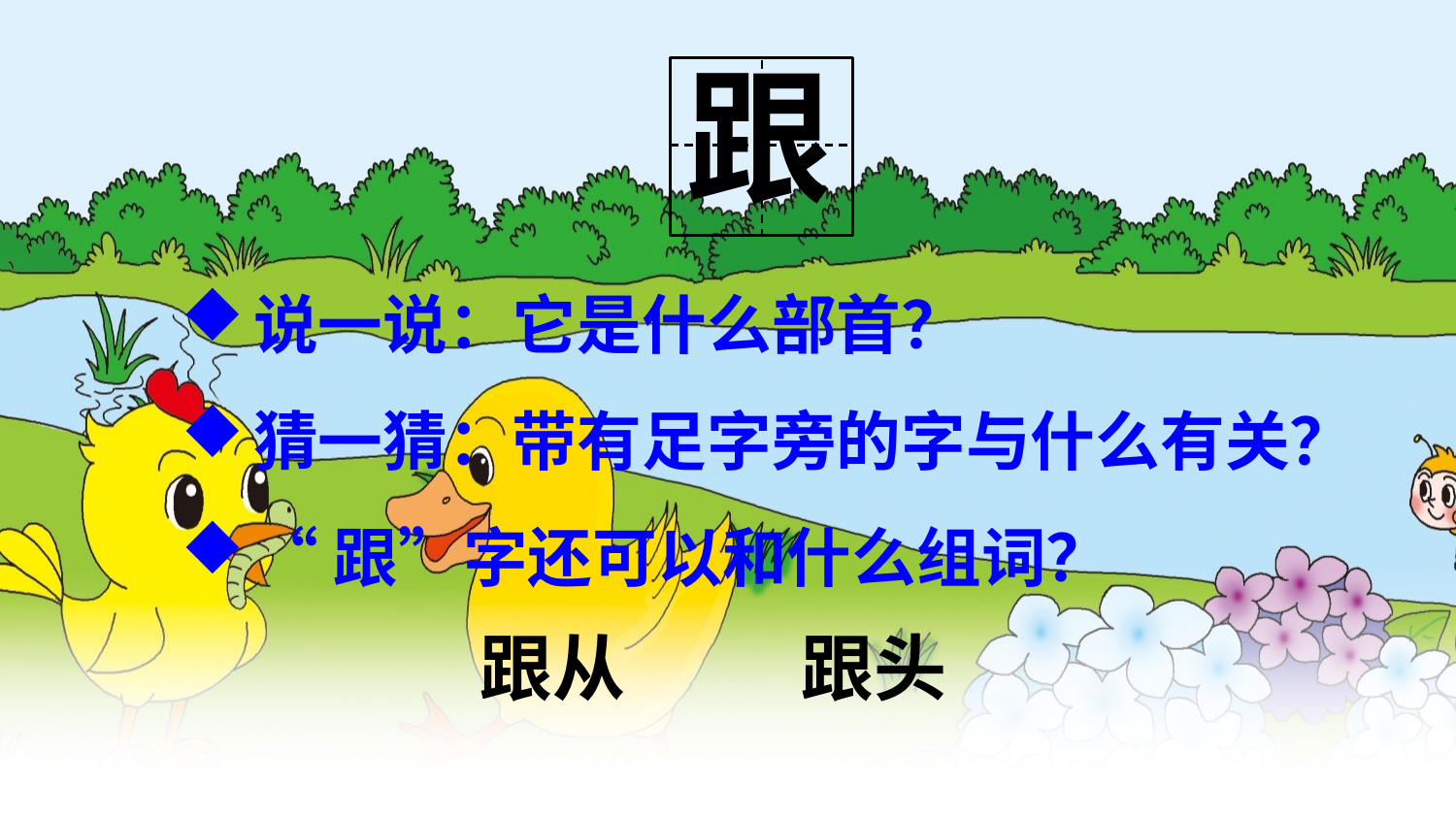

跟

说一说：它是什么部首？
猜一猜：带有足字旁的字与什么有关？
“跟”字还可以和什么组词？
跟从
跟头